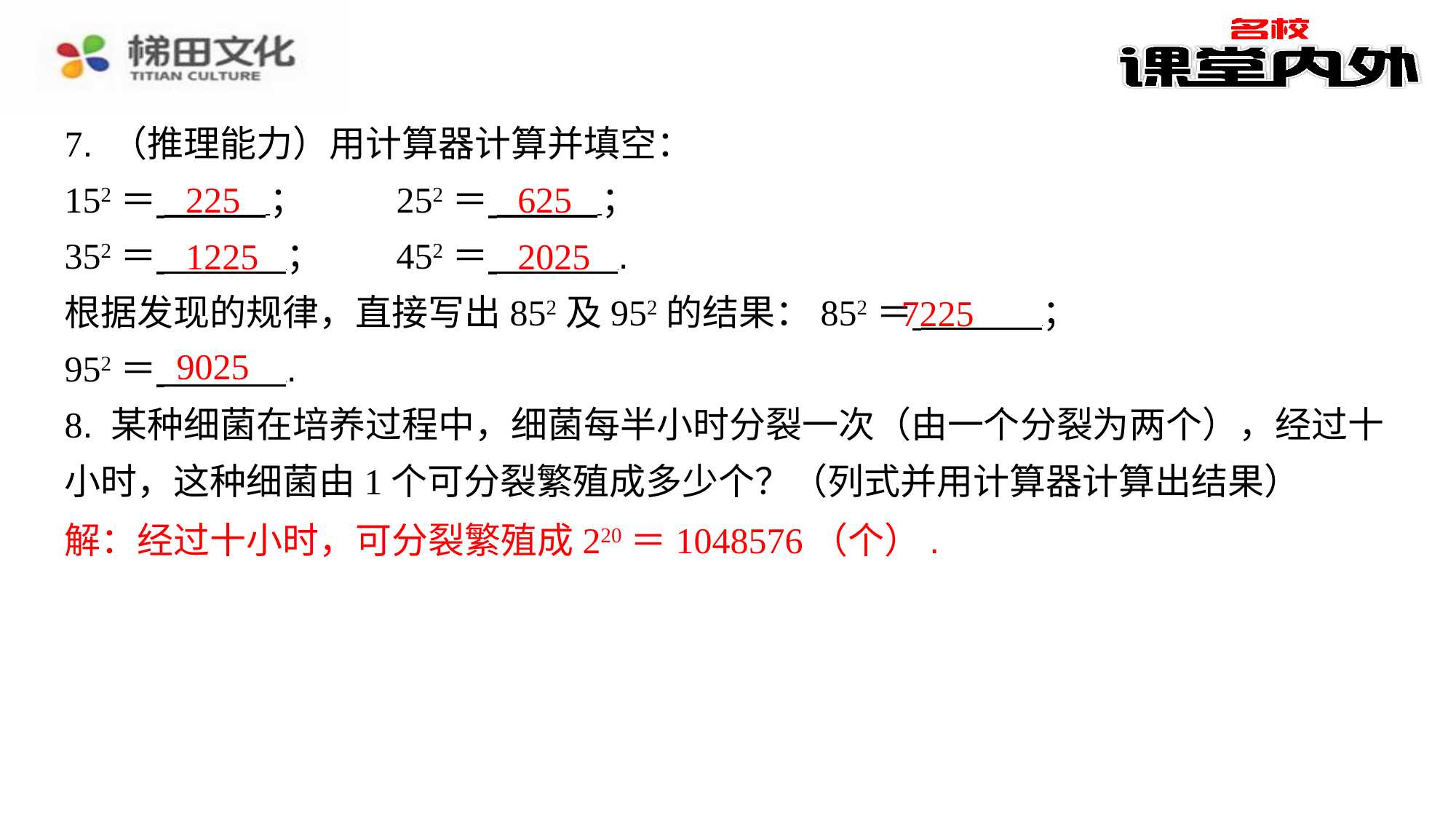

7. （推理能力）用计算器计算并填空：
152＝                 ；	252＝                 ⁠；
352＝                    ；	452＝                    ⁠.
根据发现的规律，直接写出852及952的结果：852＝                    ；
952＝                    ⁠.
8. 某种细菌在培养过程中，细菌每半小时分裂一次（由一个分裂为两个），经过十
小时，这种细菌由1个可分裂繁殖成多少个？（列式并用计算器计算出结果）
解：经过十小时，可分裂繁殖成220＝1048576（个）.
225
625
1225
2025
7225
9025
解：经过十小时，可分裂繁殖成220＝1048576（个）.